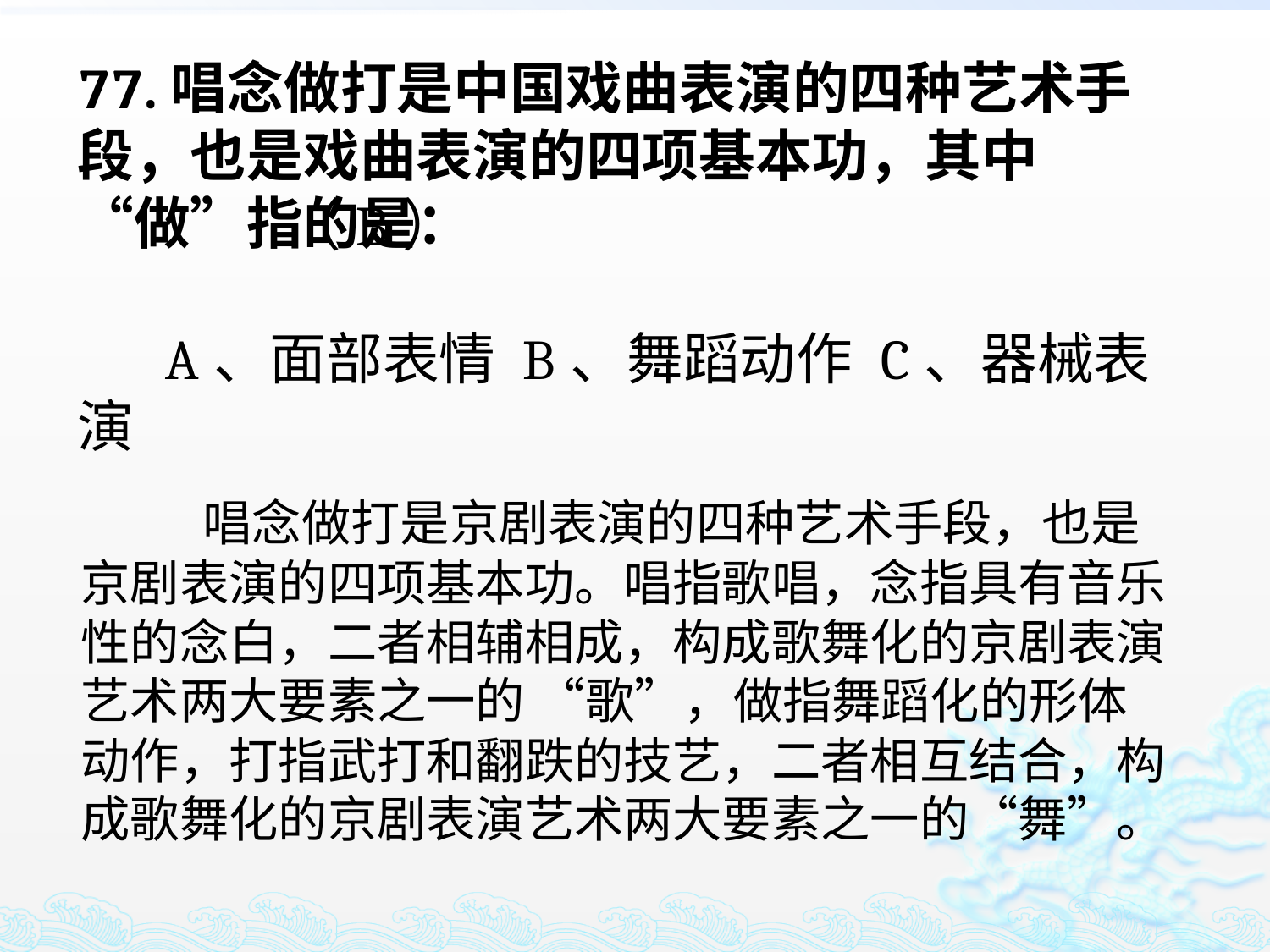

77.唱念做打是中国戏曲表演的四种艺术手段，也是戏曲表演的四项基本功，其中“做”指的是：

       A、面部表情 B、舞蹈动作 C、器械表演
（B）
          唱念做打是京剧表演的四种艺术手段，也是京剧表演的四项基本功。唱指歌唱，念指具有音乐性的念白，二者相辅相成，构成歌舞化的京剧表演艺术两大要素之一的 “歌”，做指舞蹈化的形体动作，打指武打和翻跌的技艺，二者相互结合，构成歌舞化的京剧表演艺术两大要素之一的“舞”。